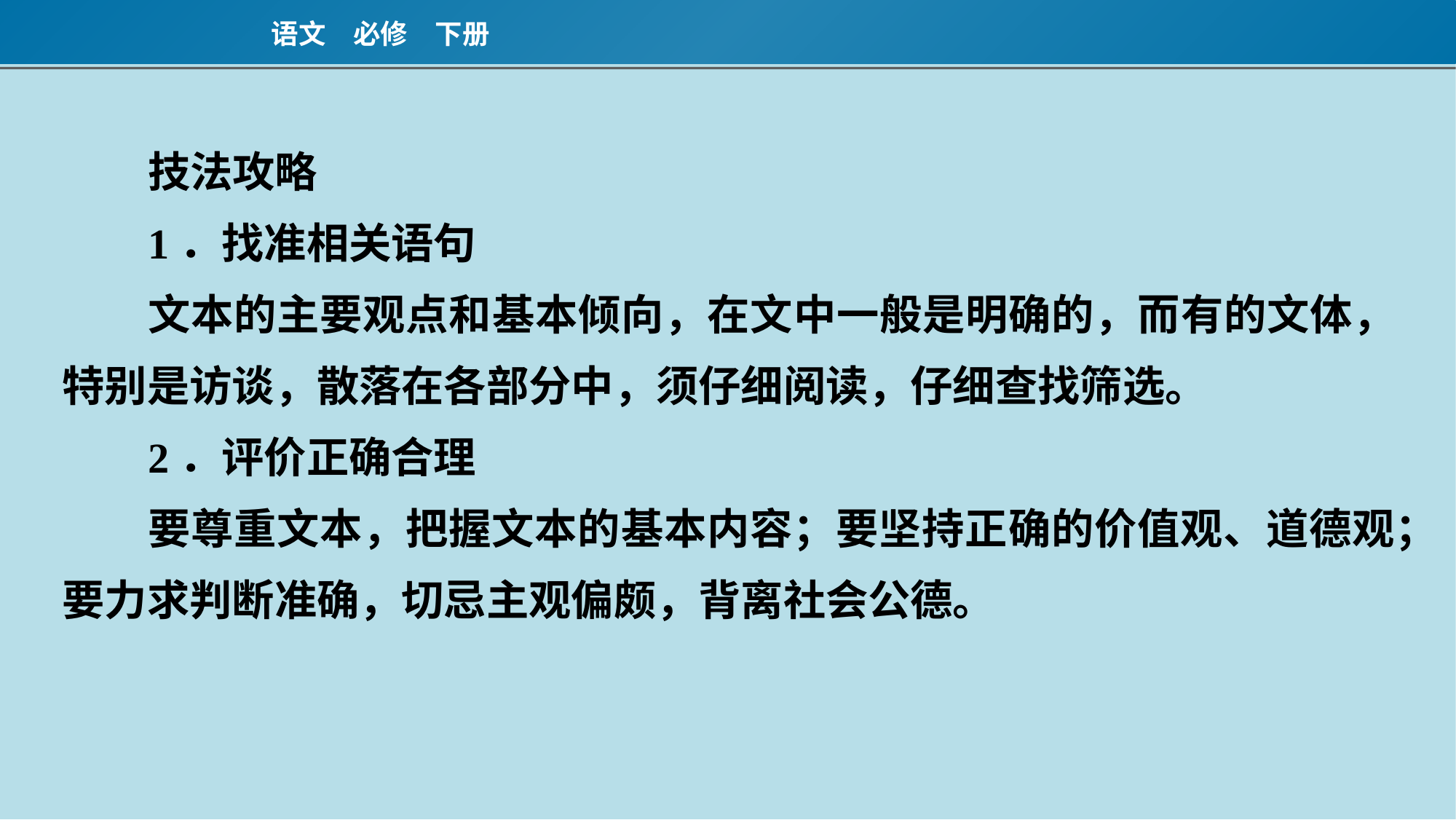

技法攻略
1．找准相关语句
文本的主要观点和基本倾向，在文中一般是明确的，而有的文体，特别是访谈，散落在各部分中，须仔细阅读，仔细查找筛选。
2．评价正确合理
要尊重文本，把握文本的基本内容；要坚持正确的价值观、道德观；要力求判断准确，切忌主观偏颇，背离社会公德。